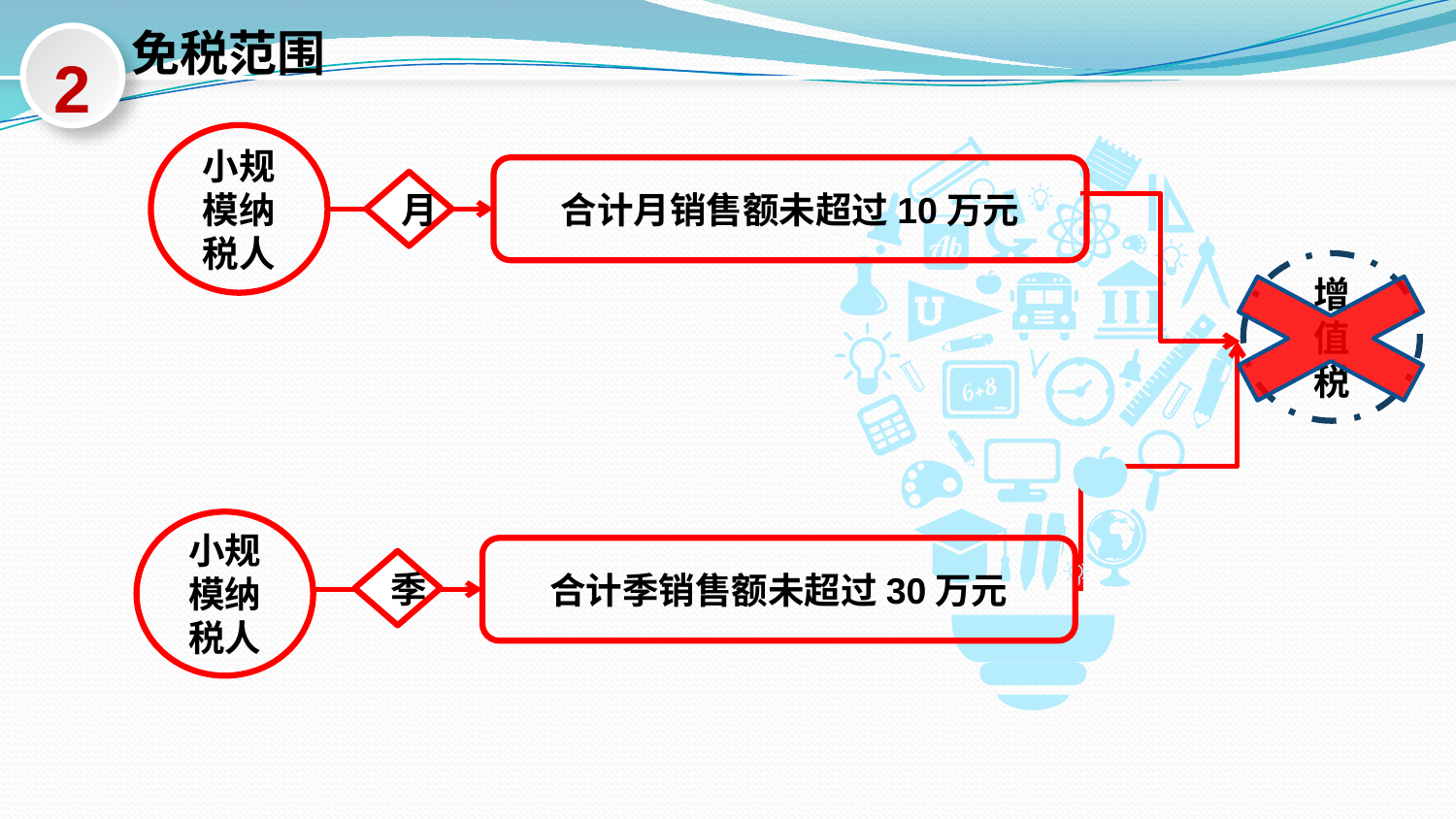

免税范围

2
小规模纳税人

合计月销售额未超过10万元
月

增
值
税

小规模纳税人

合计季销售额未超过30万元
季